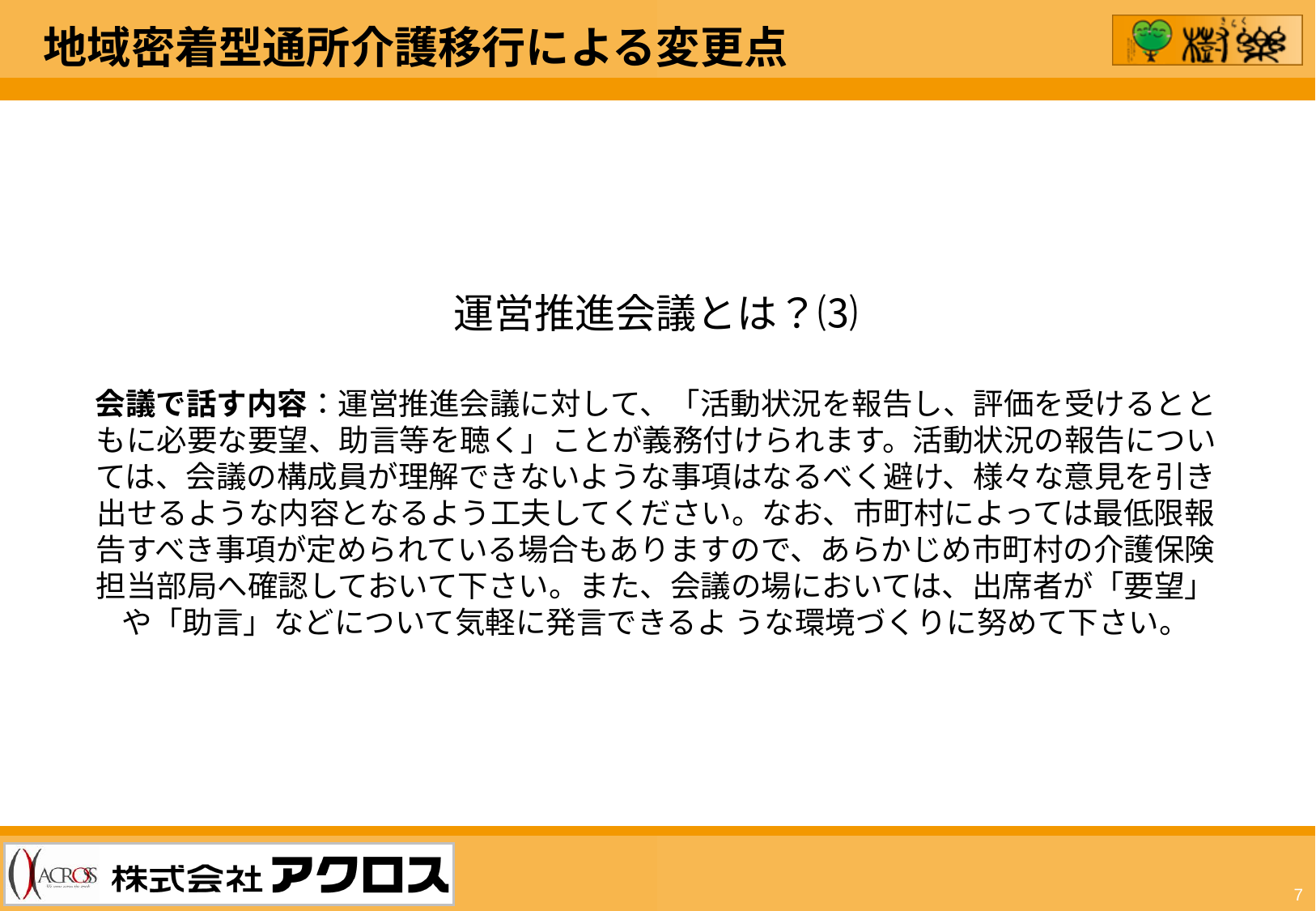

地域密着型通所介護移行による変更点

運営推進会議とは？⑶

会議で話す内容：運営推進会議に対して、「活動状況を報告し、評価を受けるとともに必要な要望、助言等を聴く」ことが義務付けられます。活動状況の報告については、会議の構成員が理解できないような事項はなるべく避け、様々な意見を引き出せるような内容となるよう工夫してください。なお、市町村によっては最低限報告すべき事項が定められている場合もありますので、あらかじめ市町村の介護保険担当部局へ確認しておいて下さい。また、会議の場においては、出席者が「要望」や「助言」などについて気軽に発言できるよ うな環境づくりに努めて下さい。

7